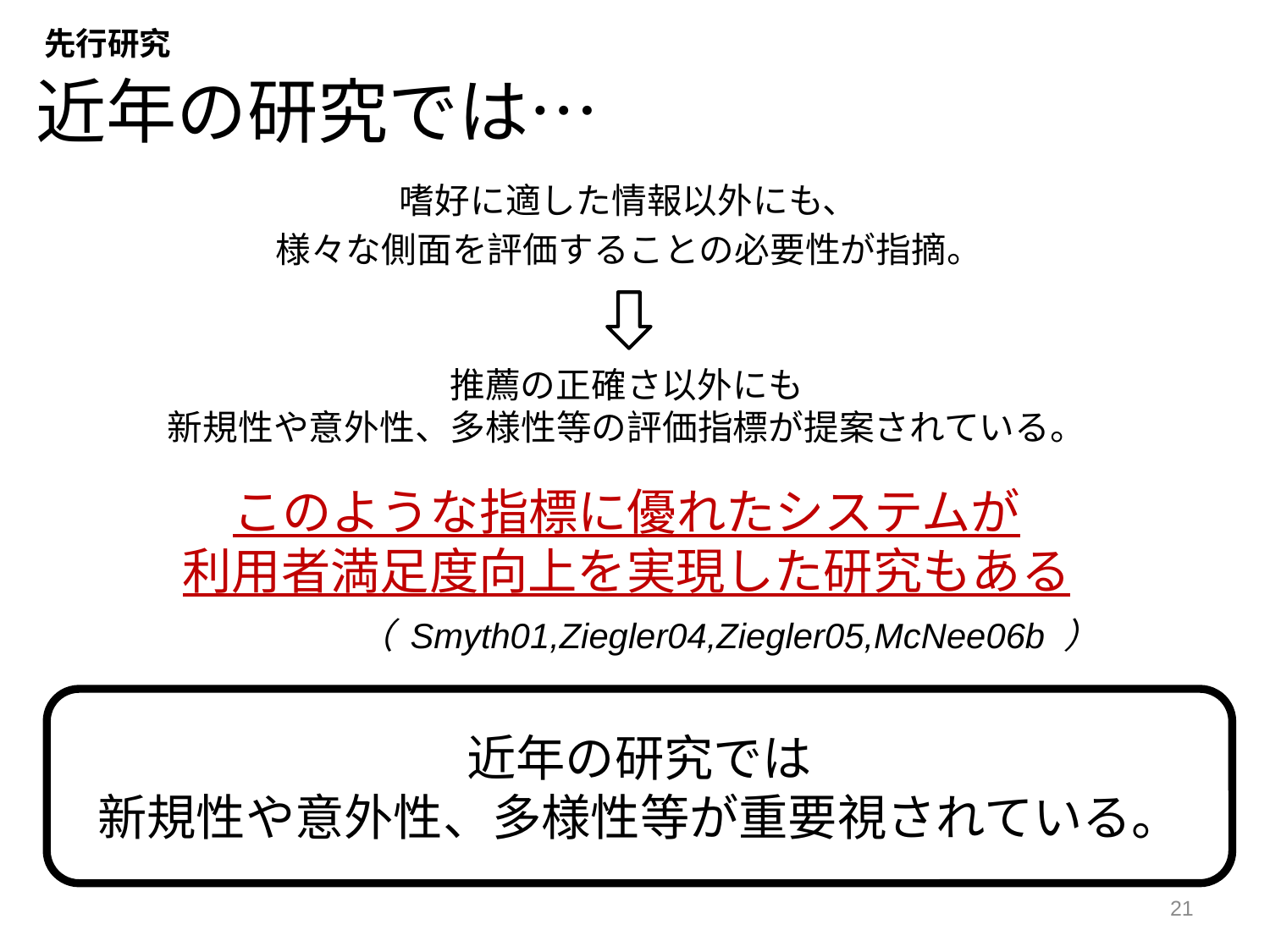

先行研究
# 近年の研究では…
嗜好に適した情報以外にも、
様々な側面を評価することの必要性が指摘。

推薦の正確さ以外にも
新規性や意外性、多様性等の評価指標が提案されている。
このような指標に優れたシステムが​
利用者満足度向上を実現した研究もある​
（ Smyth01,Ziegler04,Ziegler05,McNee06b ） ​
近年の研究では
新規性や意外性、多様性等が重要視されている。
21